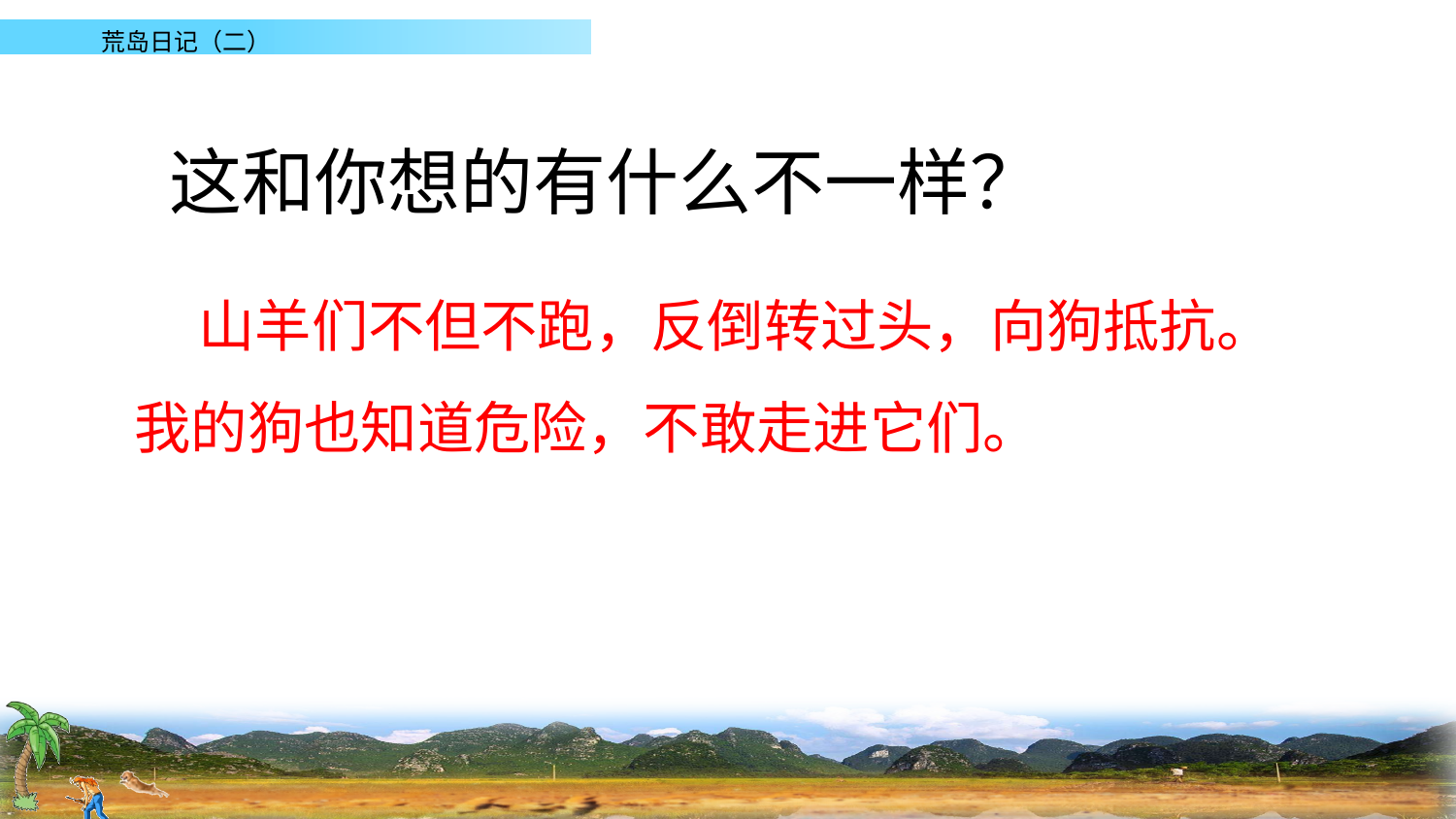

这和你想的有什么不一样？
    山羊们不但不跑，反倒转过头，向狗抵抗。我的狗也知道危险，不敢走进它们。